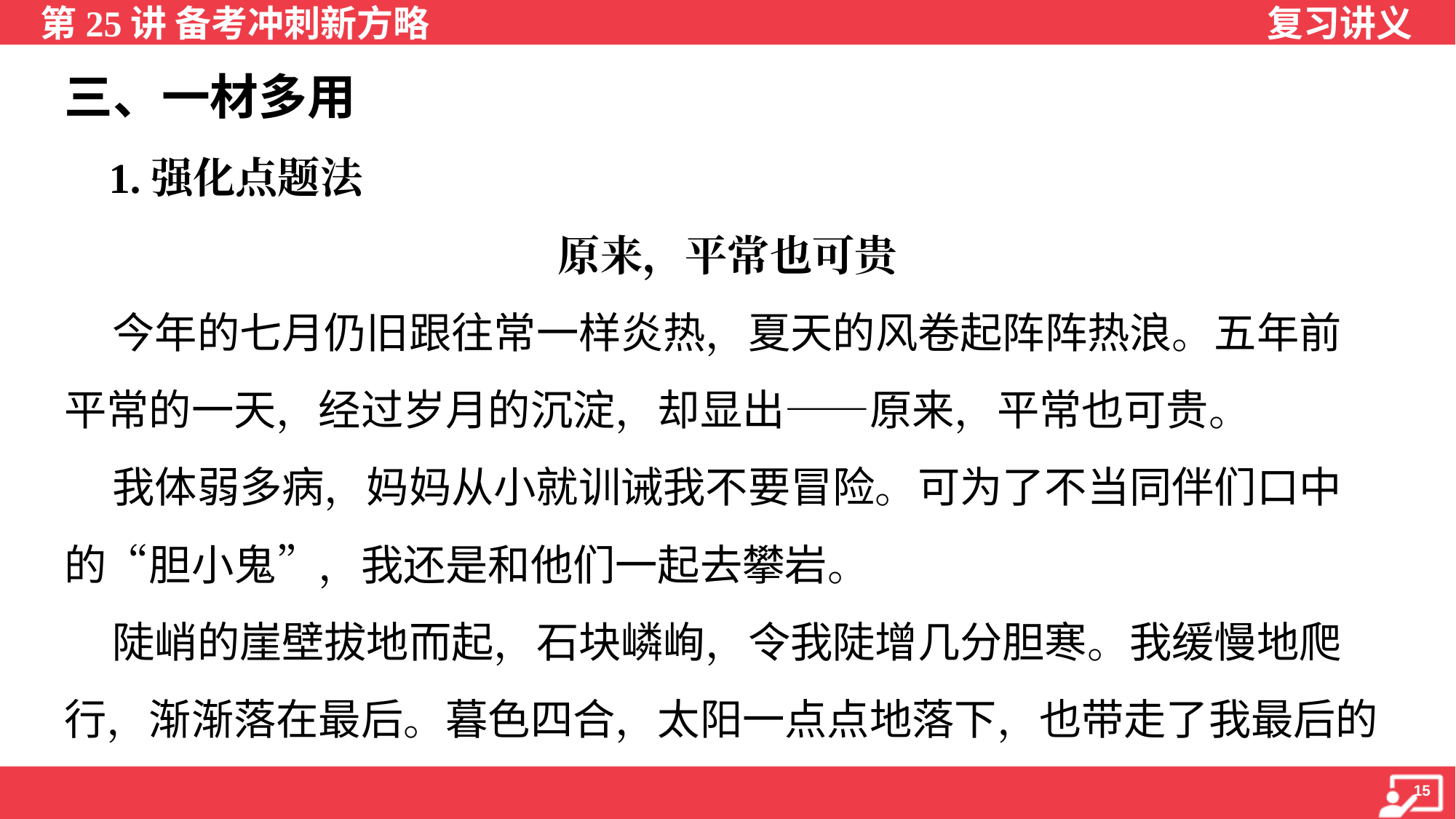

三、一材多用
    1.强化点题法
原来，平常也可贵
    今年的七月仍旧跟往常一样炎热，夏天的风卷起阵阵热浪。五年前
平常的一天，经过岁月的沉淀，却显出——原来，平常也可贵。
    我体弱多病，妈妈从小就训诫我不要冒险。可为了不当同伴们口中
的“胆小鬼”，我还是和他们一起去攀岩。
    陡峭的崖壁拔地而起，石块嶙峋，令我陡增几分胆寒。我缓慢地爬
行，渐渐落在最后。暮色四合，太阳一点点地落下，也带走了我最后的